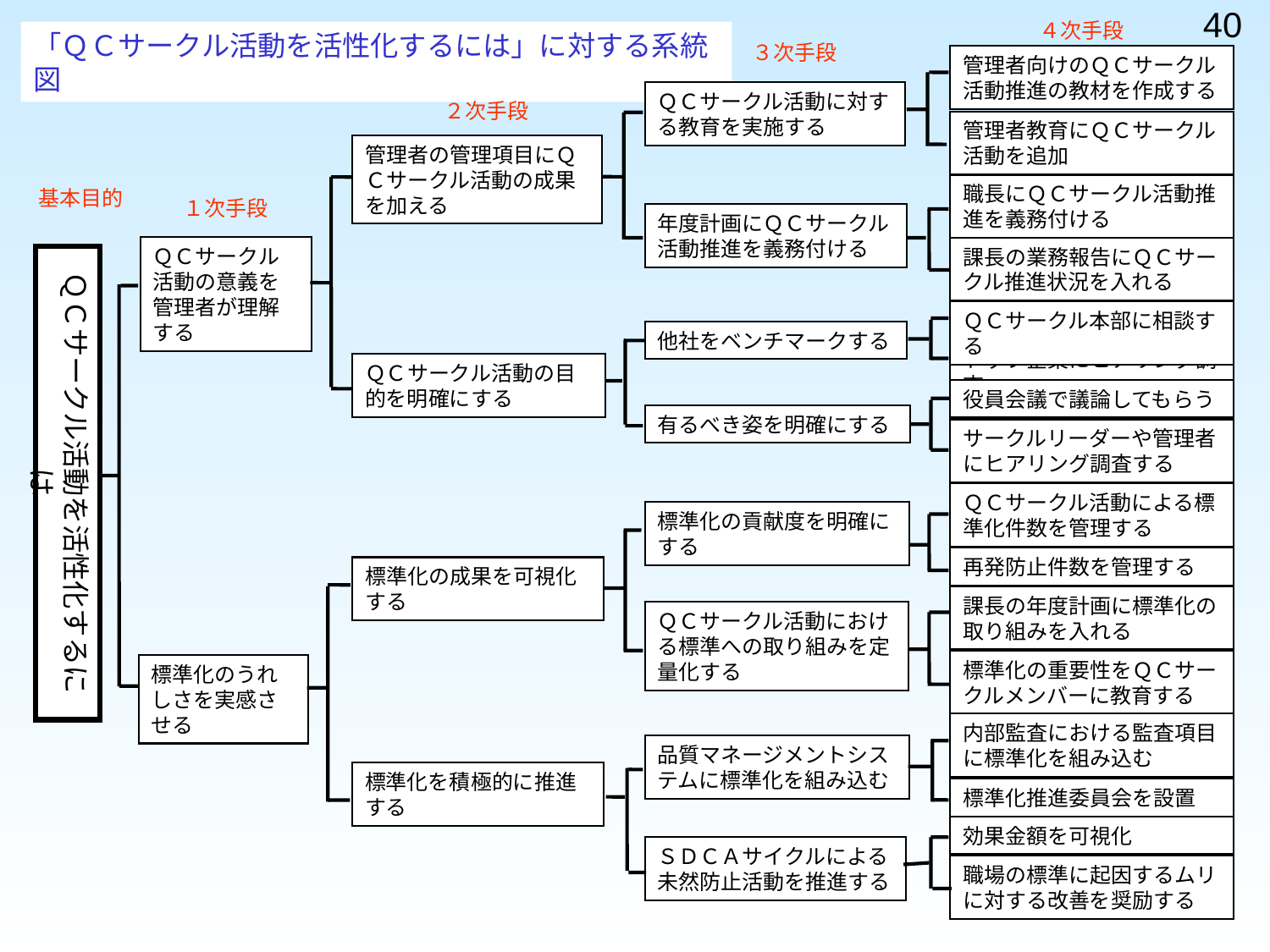

40
４次手段
「ＱＣサークル活動を活性化するには」に対する系統図
３次手段
管理者向けのＱＣサークル活動推進の教材を作成する
管理者教育にＱＣサークル活動を追加
職長にＱＣサークル活動推進を義務付ける
課長の業務報告にＱＣサークル推進状況を入れる
ＱＣサークル本部に相談する
トップ企業にヒアリング調査
役員会議で議論してもらう
サークルリーダーや管理者にヒアリング調査する
ＱＣサークル活動による標準化件数を管理する
再発防止件数を管理する
課長の年度計画に標準化の取り組みを入れる
標準化の重要性をＱＣサークルメンバーに教育する
内部監査における監査項目に標準化を組み込む
標準化推進委員会を設置
効果金額を可視化
職場の標準に起因するムリに対する改善を奨励する

ＱＣサークル活動に対する教育を実施する
年度計画にＱＣサークル活動推進を義務付ける
他社をベンチマークする
有るべき姿を明確にする
標準化の貢献度を明確にする
ＱＣサークル活動における標準への取り組みを定量化する
品質マネージメントシステムに標準化を組み込む
ＳＤＣＡサイクルによる未然防止活動を推進する
２次手段

管理者の管理項目にＱＣサークル活動の成果を加える
ＱＣサークル活動の目的を明確にする
標準化の成果を可視化する
標準化を積極的に推進する

基本目的
１次手段

ＱＣサークル活動の意義を管理者が理解する

ＱＣサークル活動を活性化するには

標準化のうれしさを実感させる